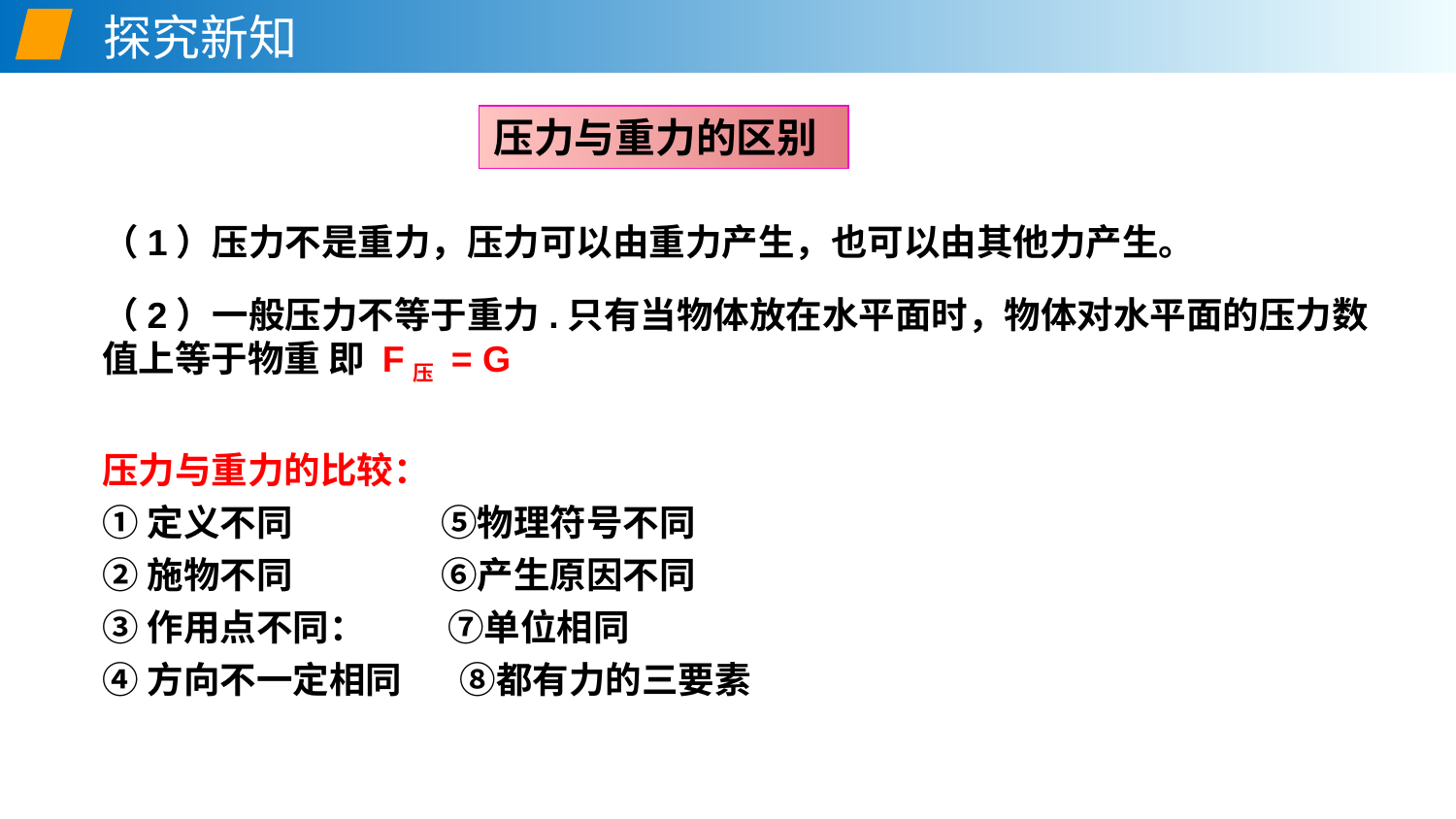

探究新知
压力与重力的区别
（1）压力不是重力，压力可以由重力产生，也可以由其他力产生。
（2）一般压力不等于重力.只有当物体放在水平面时，物体对水平面的压力数值上等于物重 即 F压 = G

压力与重力的比较：
①定义不同                  ⑤物理符号不同
②施物不同                  ⑥产生原因不同
③作用点不同：          ⑦单位相同
④方向不一定相同       ⑧都有力的三要素